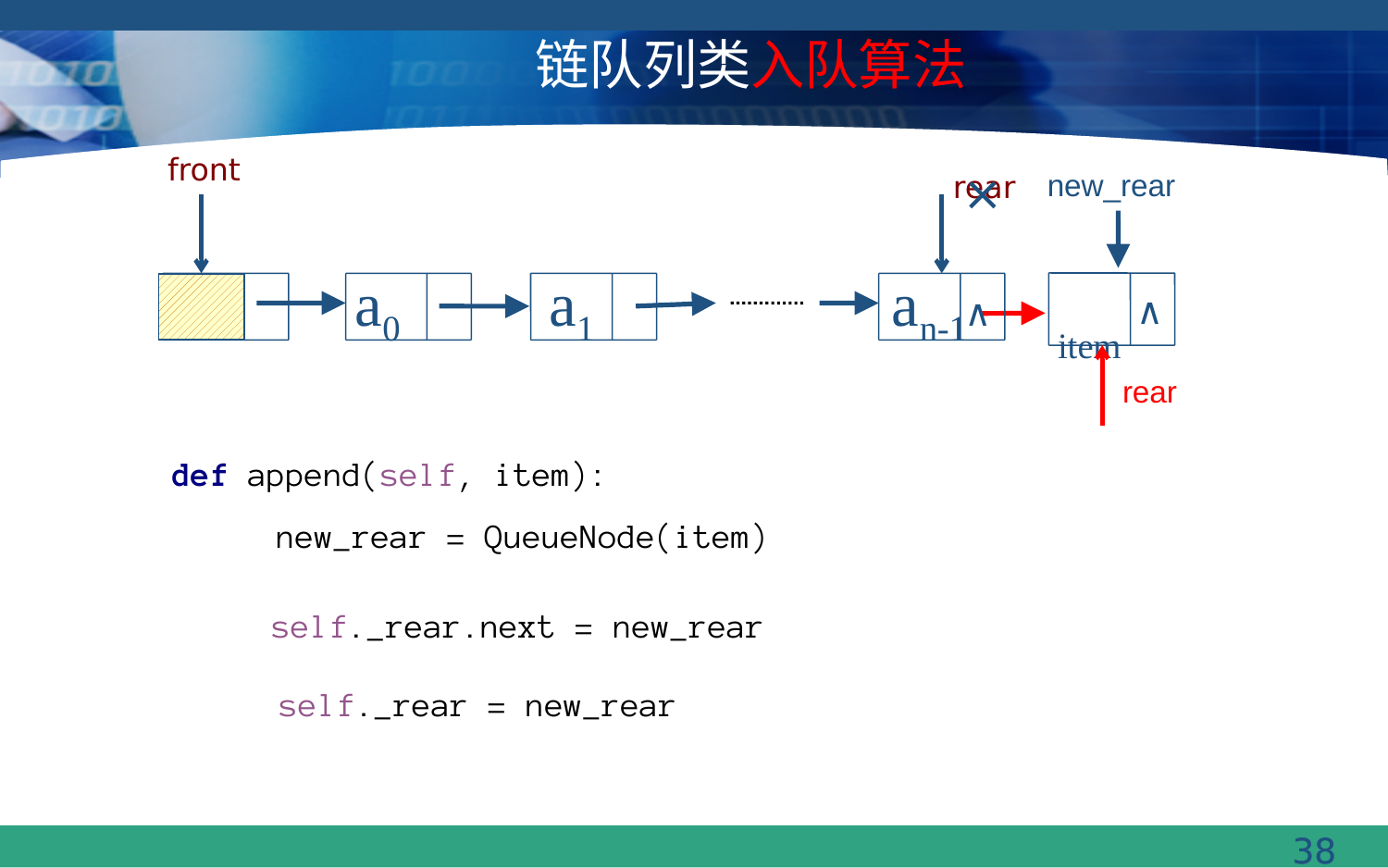

链队列类入队算法
front
 new_rear
×
rear

a0
a1
an-1

item
∧
∧

rear
def append(self, item):
    new_rear = QueueNode(item)
self._rear.next = new_rear
self._rear = new_rear